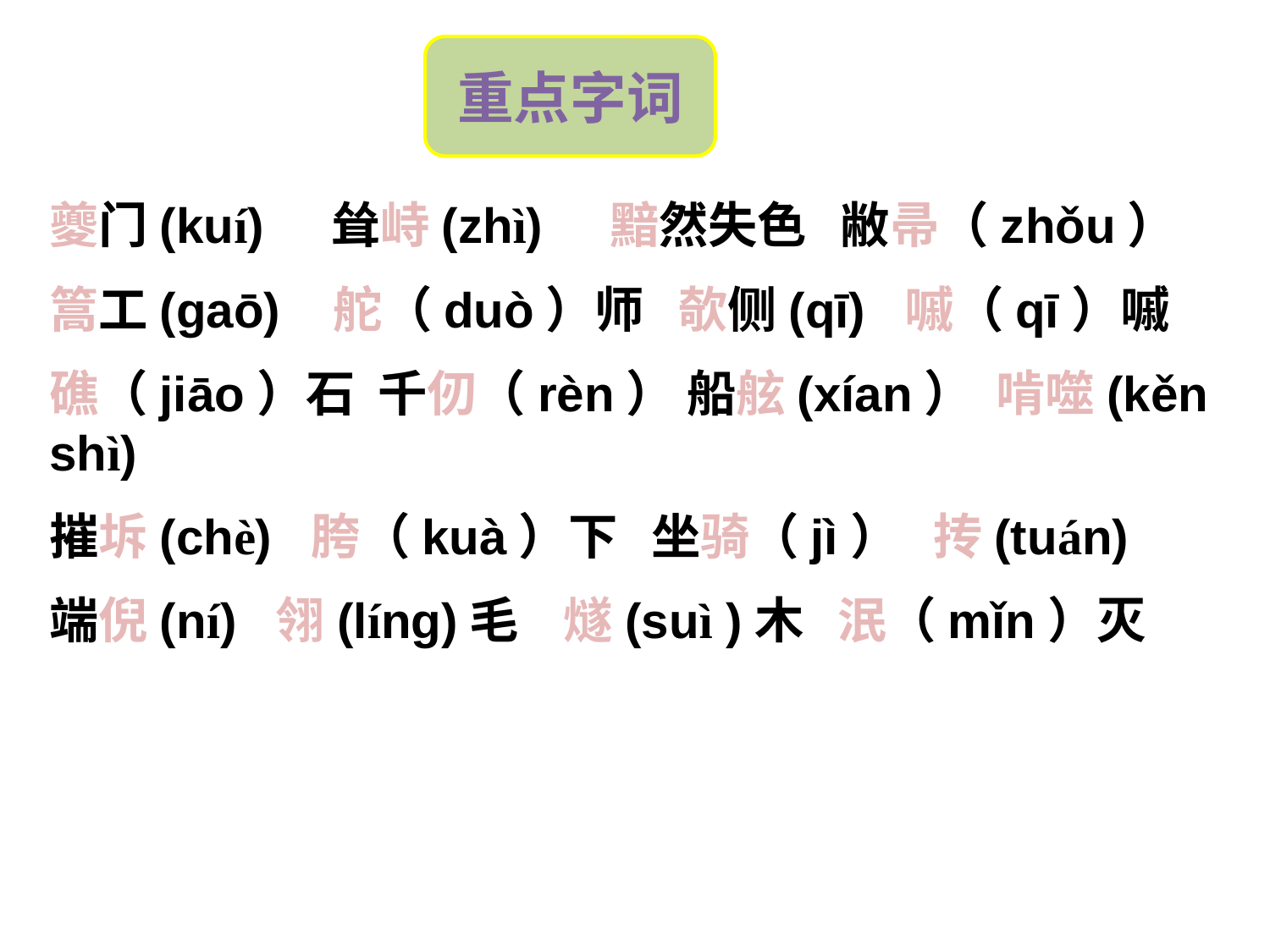

重点字词
夔门(kuí)    耸峙(zhì)    黯然失色   敝帚（zhǒu）
篙工(gaō)   舵（duò）师   欹侧(qī)  嘁（qī）嘁
礁（jiāo）石  千仞（rèn） 船舷(xían）  啃噬(kěn shì)
摧坼(chè)  胯（kuà）下   坐骑（jì）   抟(tuán)
端倪(ní)  翎(líng)毛    燧(suì )木   泯（mǐn）灭